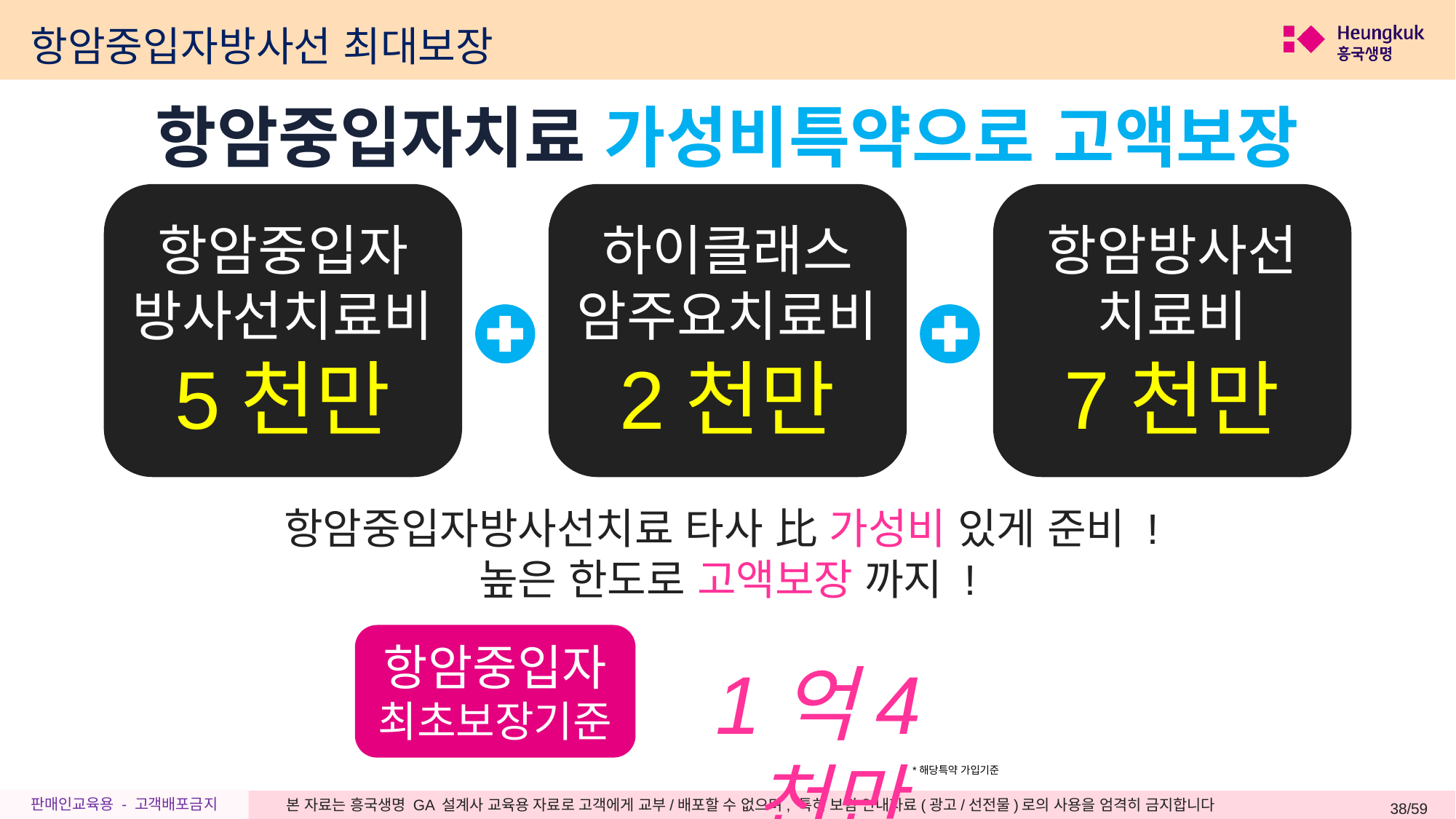

항암중입자방사선 최대보장
항암중입자치료 가성비특약으로 고액보장 준비 !
항암중입자
방사선치료비
5천만
하이클래스
암주요치료비
2천만
항암방사선
치료비
7천만

항암중입자방사선치료 타사 比 가성비 있게 준비 !
높은 한도로 고액보장 까지 !
항암중입자
최초보장기준
1억4천만
*해당특약 가입기준
38/59